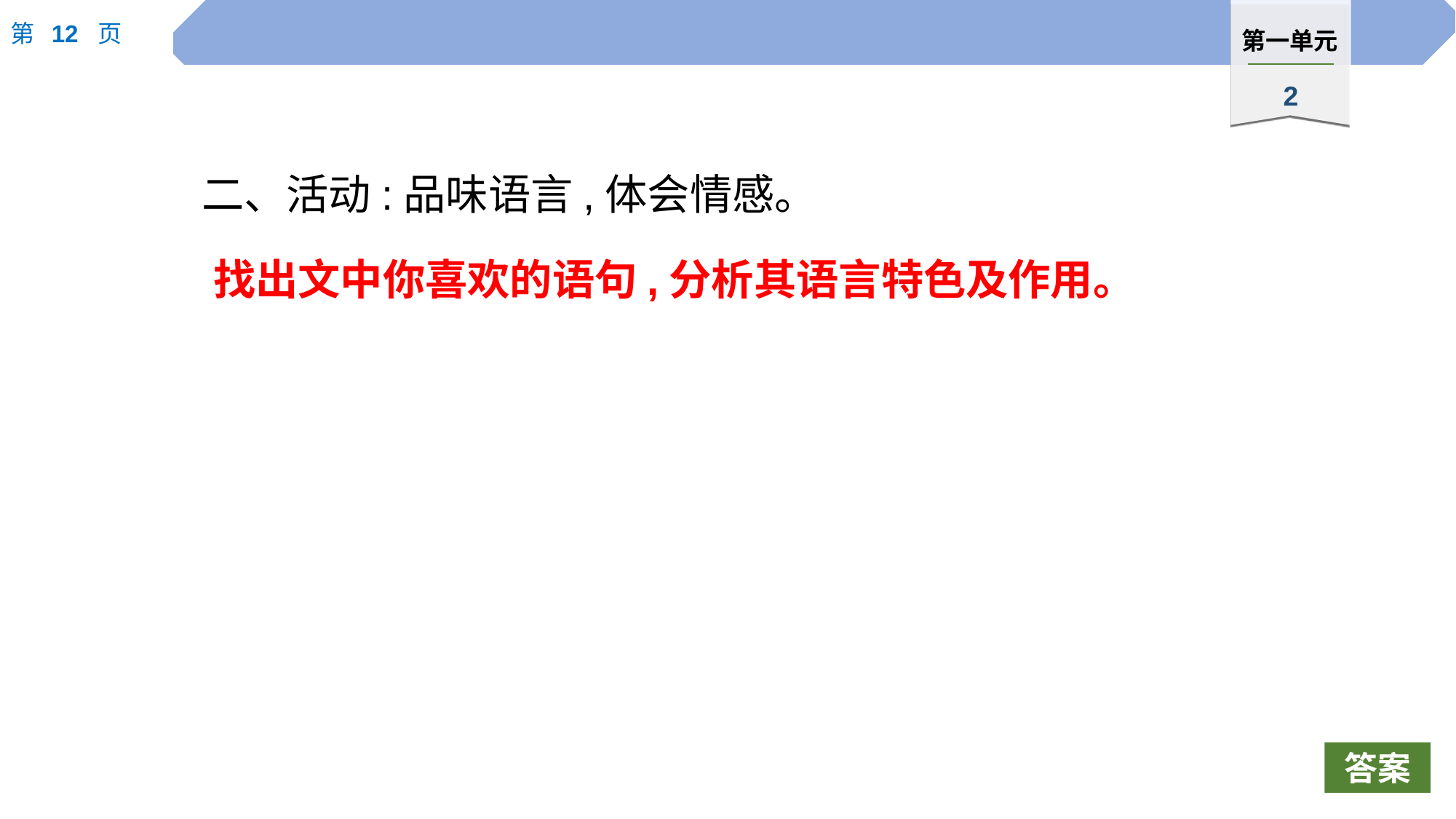

二、活动:品味语言,体会情感。
找出文中你喜欢的语句,分析其语言特色及作用。
答案